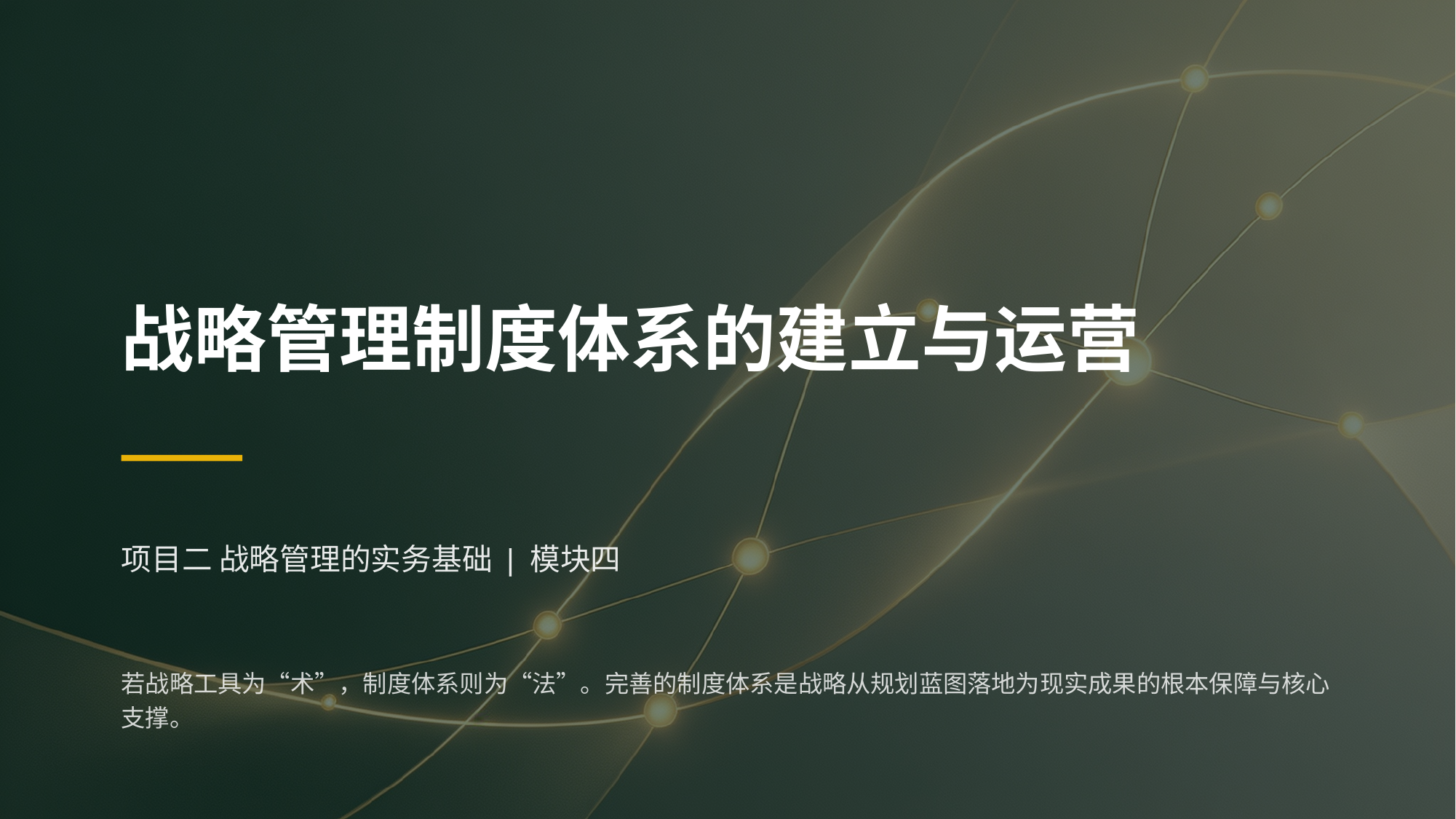

战略管理制度体系的建立与运营

项目二 战略管理的实务基础 | 模块四
若战略工具为“术”，制度体系则为“法”。完善的制度体系是战略从规划蓝图落地为现实成果的根本保障与核心支撑。